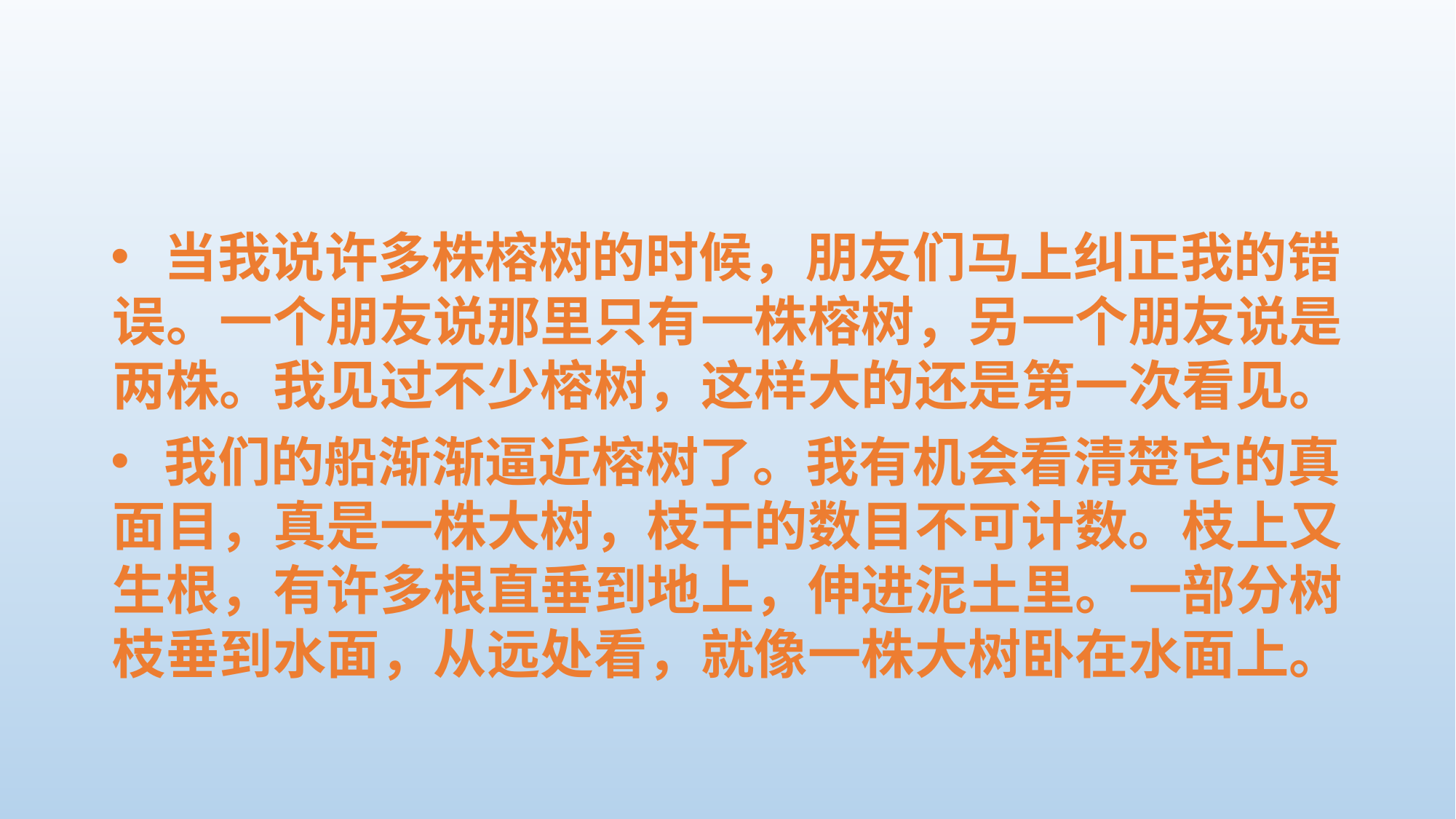

#
  当我说许多株榕树的时候，朋友们马上纠正我的错误。一个朋友说那里只有一株榕树，另一个朋友说是两株。我见过不少榕树，这样大的还是第一次看见。
  我们的船渐渐逼近榕树了。我有机会看清楚它的真面目，真是一株大树，枝干的数目不可计数。枝上又生根，有许多根直垂到地上，伸进泥土里。一部分树枝垂到水面，从远处看，就像一株大树卧在水面上。